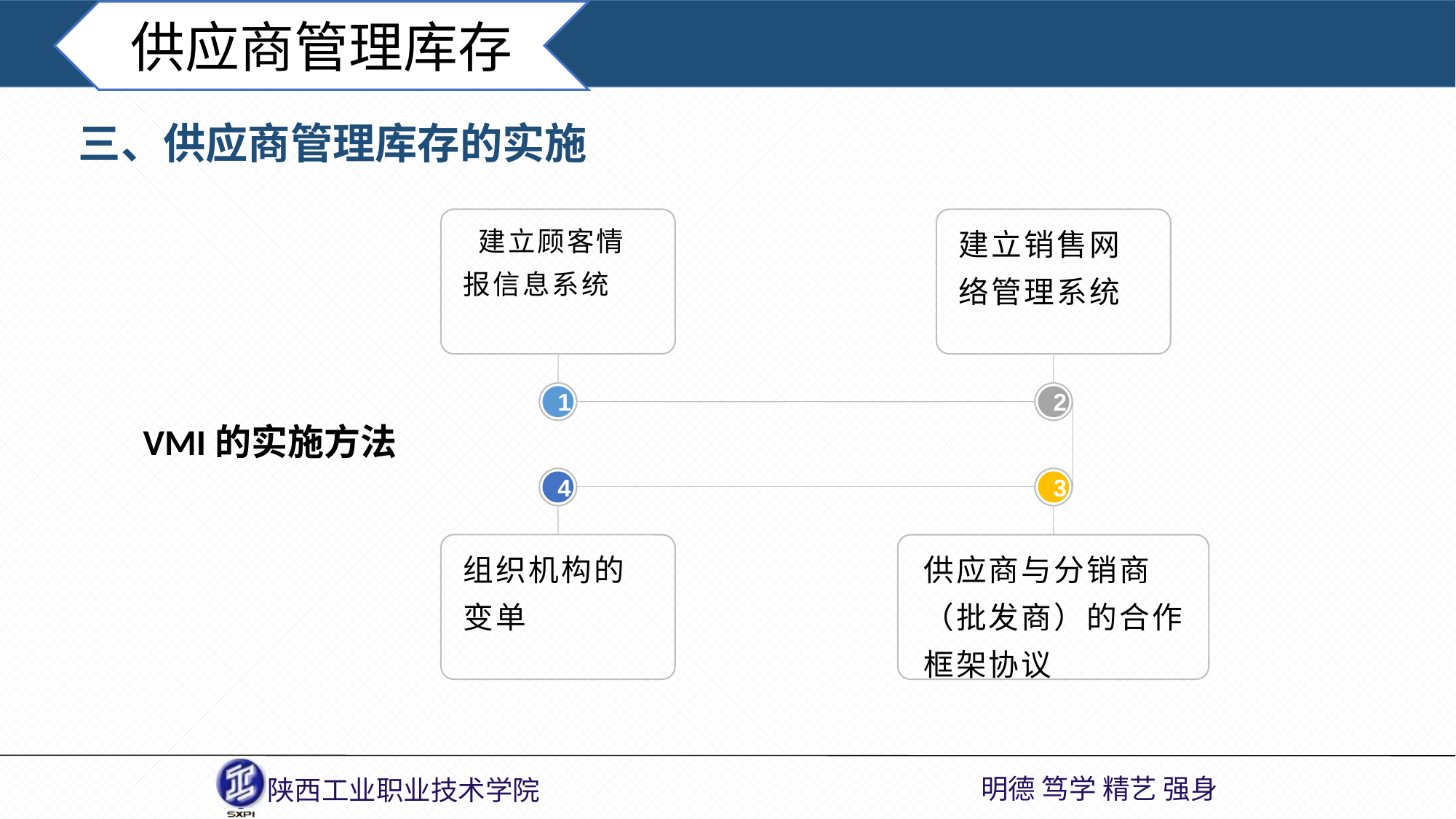

供应商管理库存
三、供应商管理库存的实施

 建立顾客情报信息系统

建立销售网络管理系统

1
2
VMI的实施方法

4
3

组织机构的变单

供应商与分销商（批发商）的合作框架协议